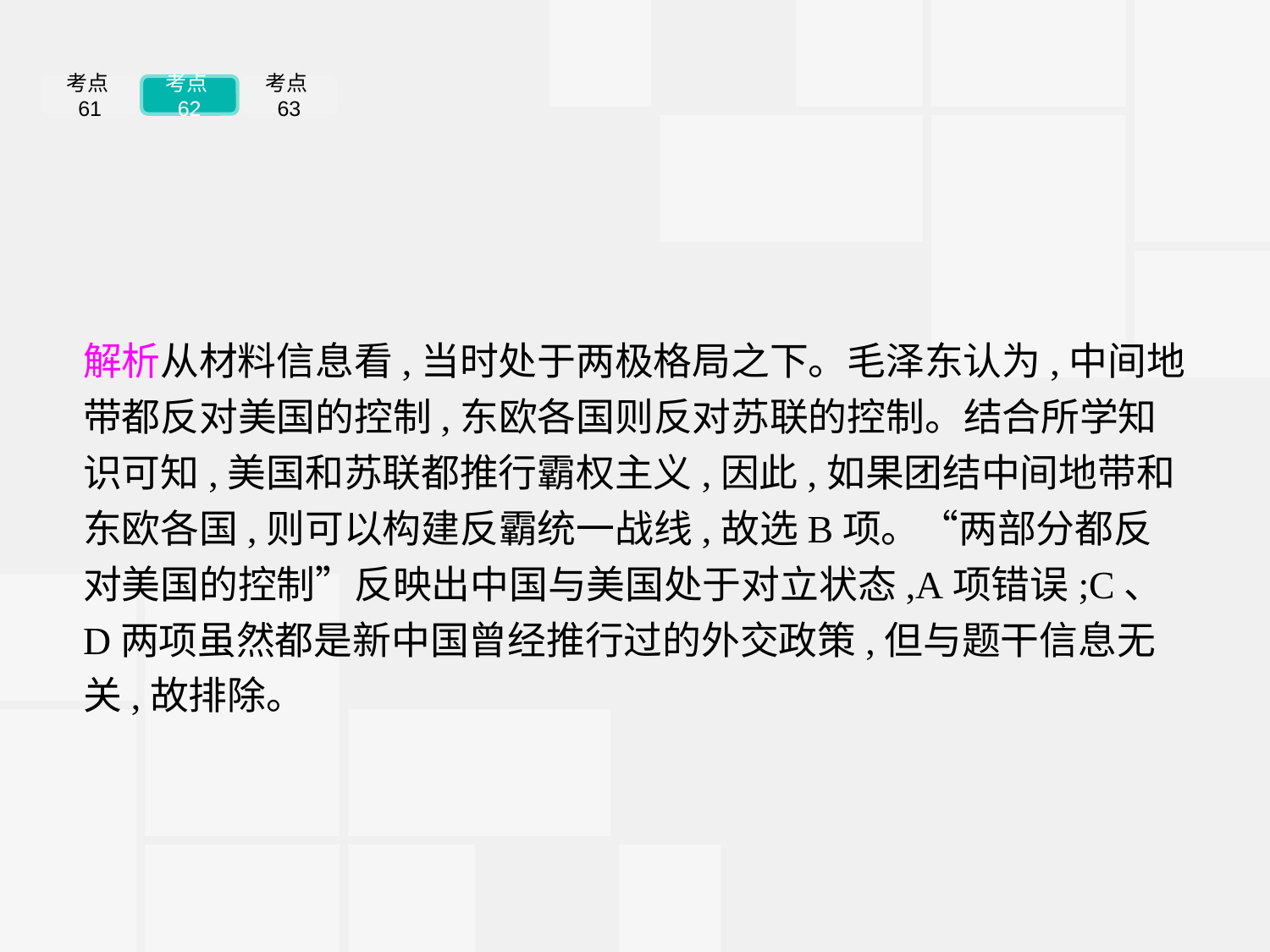

考点61
考点62
考点63
解析从材料信息看,当时处于两极格局之下。毛泽东认为,中间地带都反对美国的控制,东欧各国则反对苏联的控制。结合所学知识可知,美国和苏联都推行霸权主义,因此,如果团结中间地带和东欧各国,则可以构建反霸统一战线,故选B项。“两部分都反对美国的控制”反映出中国与美国处于对立状态,A项错误;C、D两项虽然都是新中国曾经推行过的外交政策,但与题干信息无关,故排除。